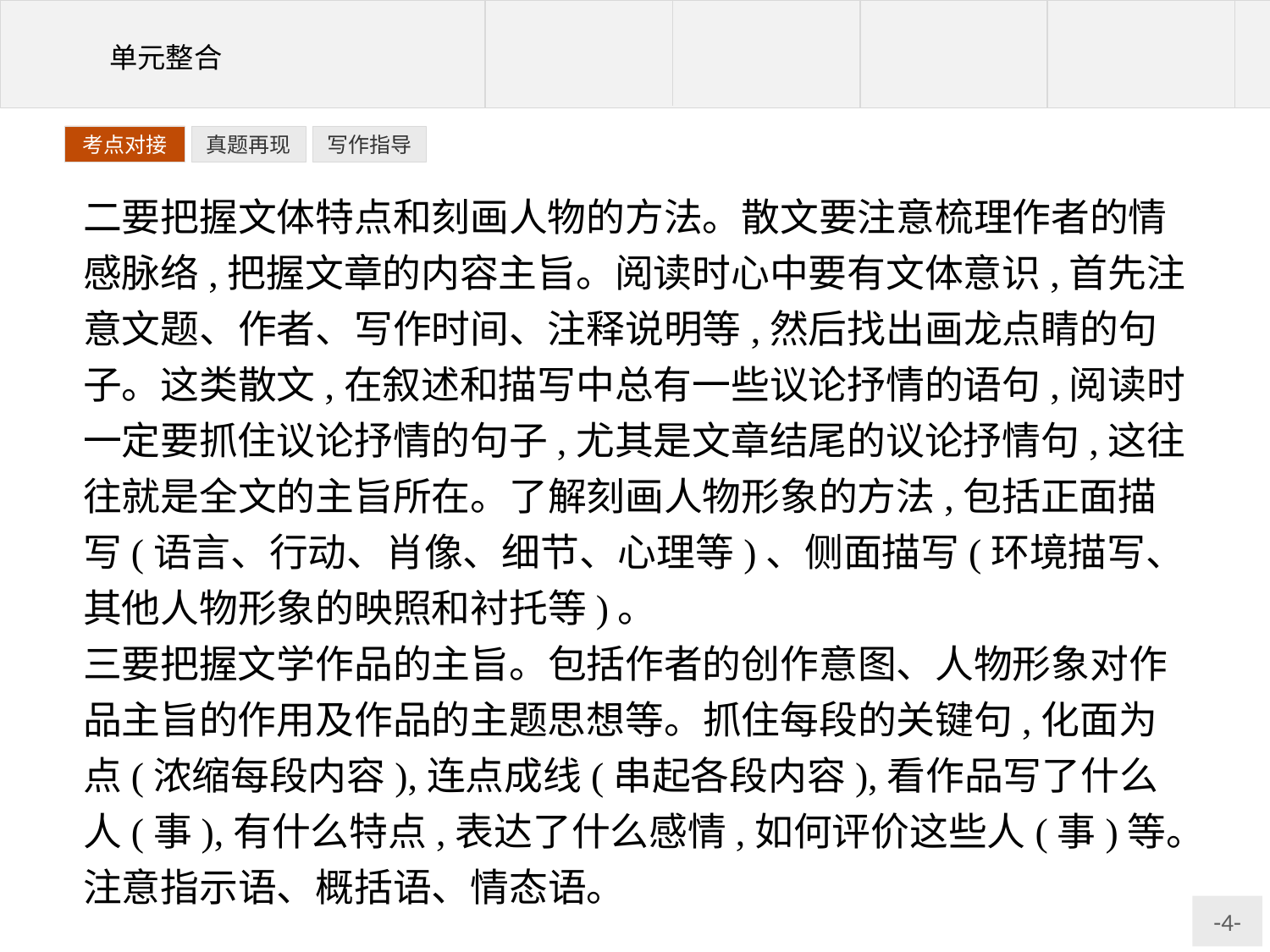

写作指导
考点对接
真题再现
二要把握文体特点和刻画人物的方法。散文要注意梳理作者的情感脉络,把握文章的内容主旨。阅读时心中要有文体意识,首先注意文题、作者、写作时间、注释说明等,然后找出画龙点睛的句子。这类散文,在叙述和描写中总有一些议论抒情的语句,阅读时一定要抓住议论抒情的句子,尤其是文章结尾的议论抒情句,这往往就是全文的主旨所在。了解刻画人物形象的方法,包括正面描写(语言、行动、肖像、细节、心理等)、侧面描写(环境描写、其他人物形象的映照和衬托等)。
三要把握文学作品的主旨。包括作者的创作意图、人物形象对作品主旨的作用及作品的主题思想等。抓住每段的关键句,化面为点(浓缩每段内容),连点成线(串起各段内容),看作品写了什么人(事),有什么特点,表达了什么感情,如何评价这些人(事)等。注意指示语、概括语、情态语。